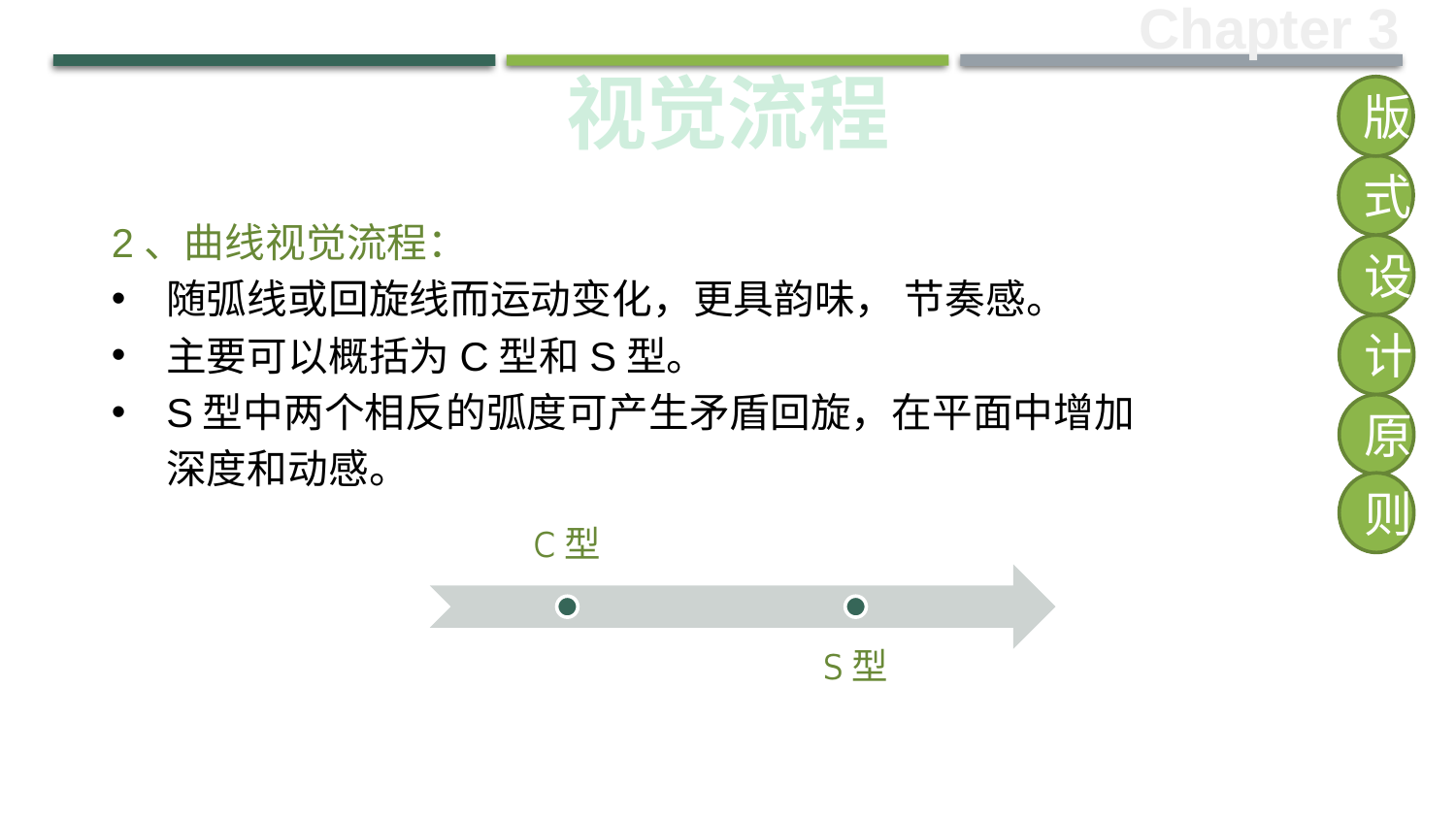

Chapter 3
视觉流程
版
式
2、曲线视觉流程：
随弧线或回旋线而运动变化，更具韵味， 节奏感。
主要可以概括为C型和S型。
S型中两个相反的弧度可产生矛盾回旋，在平面中增加深度和动感。
设
计
原
则
C型
S型